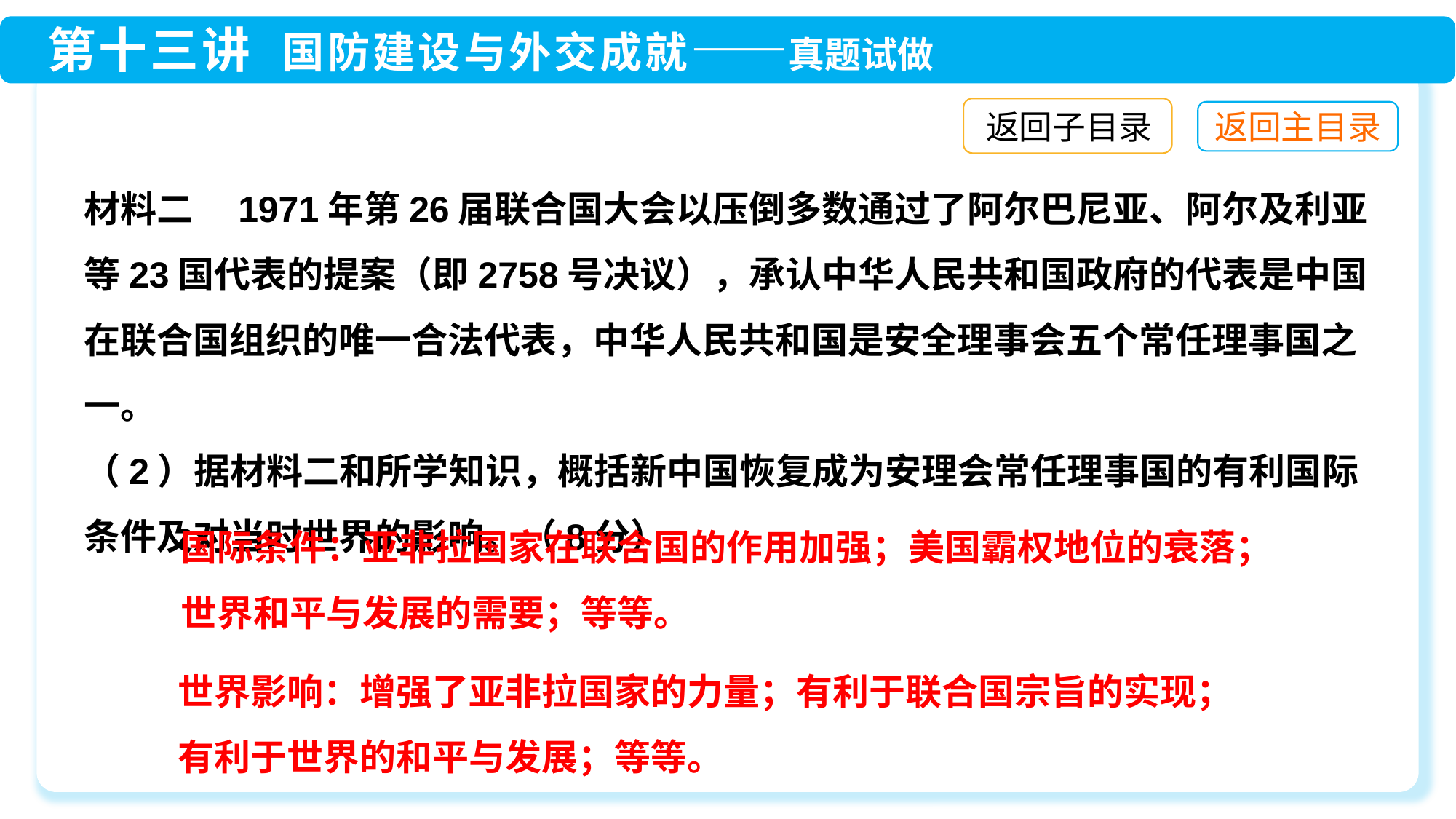

返回子目录
材料二　1971年第26届联合国大会以压倒多数通过了阿尔巴尼亚、阿尔及利亚等23国代表的提案（即2758号决议），承认中华人民共和国政府的代表是中国在联合国组织的唯一合法代表，中华人民共和国是安全理事会五个常任理事国之一。
（2）据材料二和所学知识，概括新中国恢复成为安理会常任理事国的有利国际条件及对当时世界的影响。（8分）
国际条件：亚非拉国家在联合国的作用加强；美国霸权地位的衰落；世界和平与发展的需要；等等。
世界影响：增强了亚非拉国家的力量；有利于联合国宗旨的实现；有利于世界的和平与发展；等等。